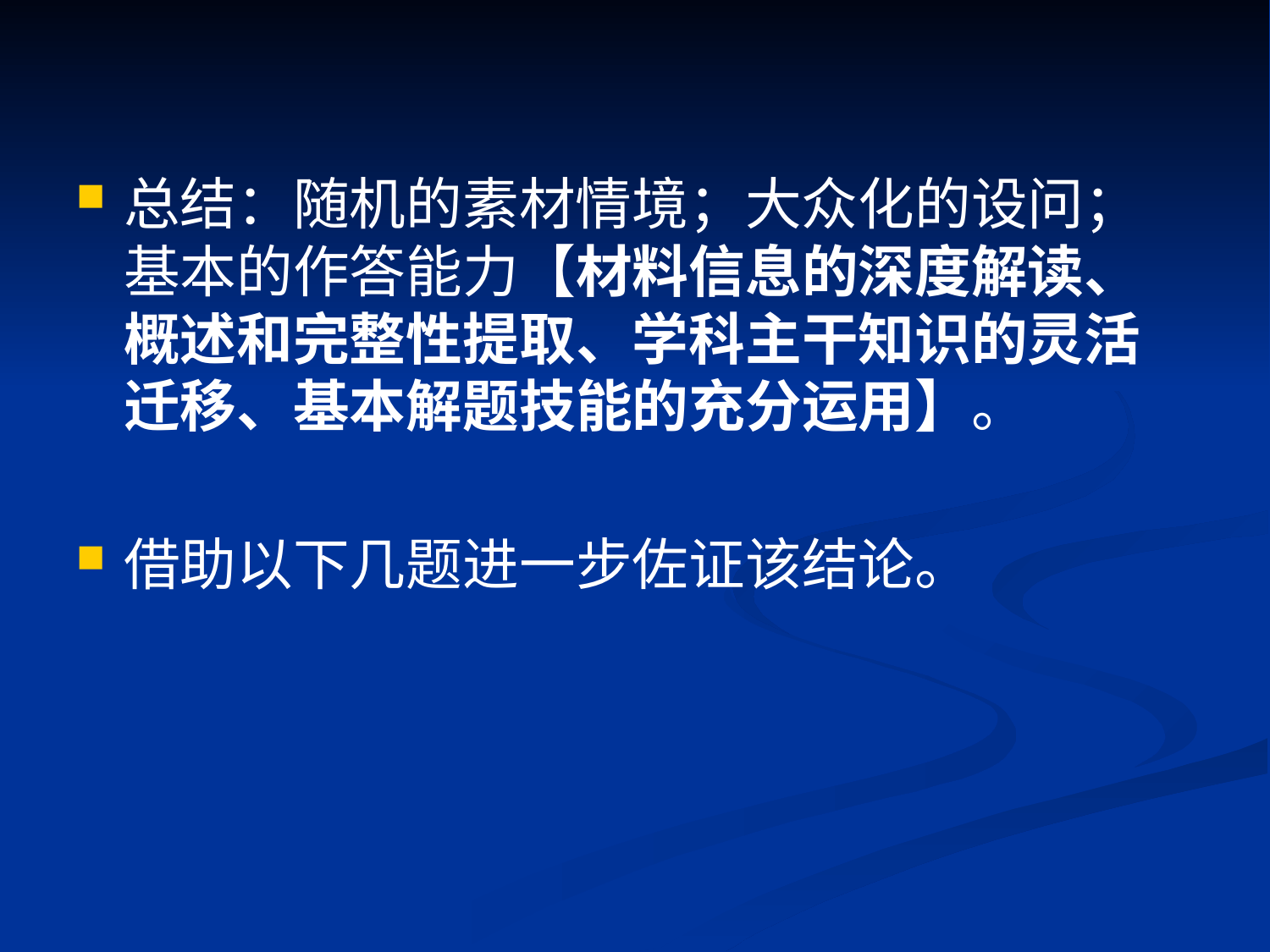

总结：随机的素材情境；大众化的设问；基本的作答能力【材料信息的深度解读、概述和完整性提取、学科主干知识的灵活迁移、基本解题技能的充分运用】。

借助以下几题进一步佐证该结论。